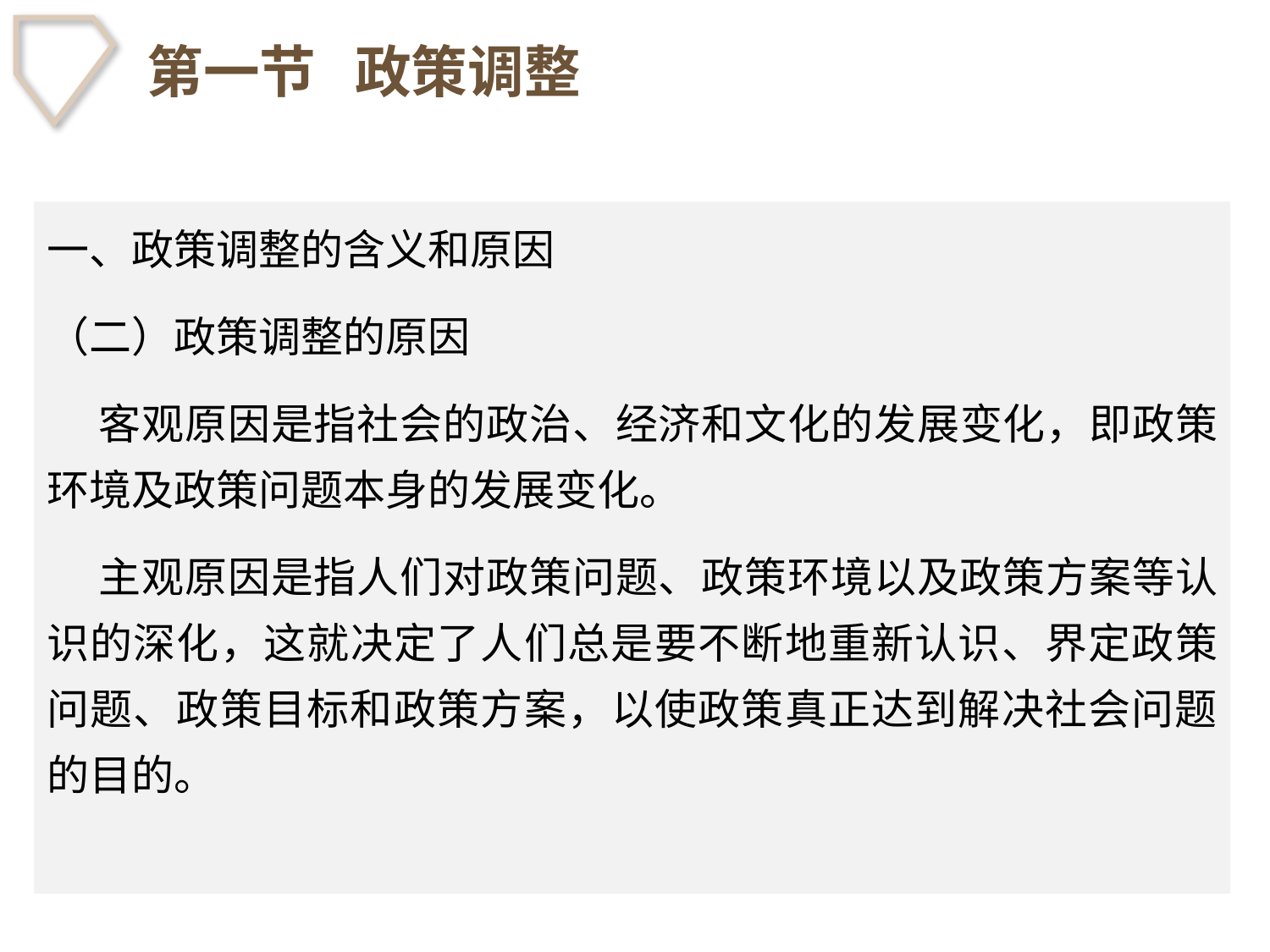

# 第一节   政策调整
一、政策调整的含义和原因
（二）政策调整的原因
    客观原因是指社会的政治、经济和文化的发展变化，即政策环境及政策问题本身的发展变化。
    主观原因是指人们对政策问题、政策环境以及政策方案等认识的深化，这就决定了人们总是要不断地重新认识、界定政策问题、政策目标和政策方案，以使政策真正达到解决社会问题的目的。